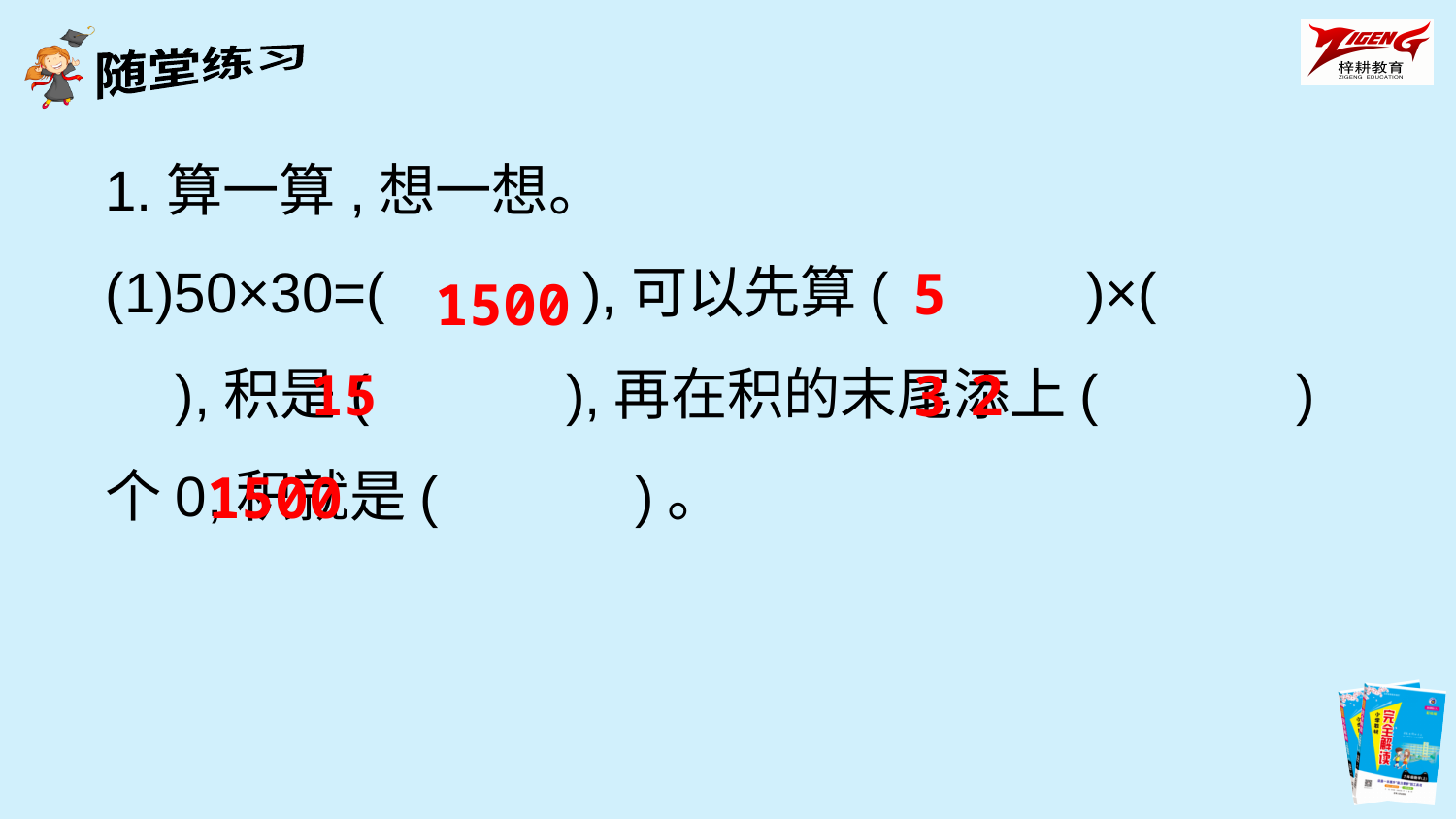

1.算一算,想一想。
(1)50×30=(　　　),可以先算(　　　)×(　　　),积是(　　　),再在积的末尾添上(　　　)个0,积就是(　　　)。
5         3
1500
15
2
1500